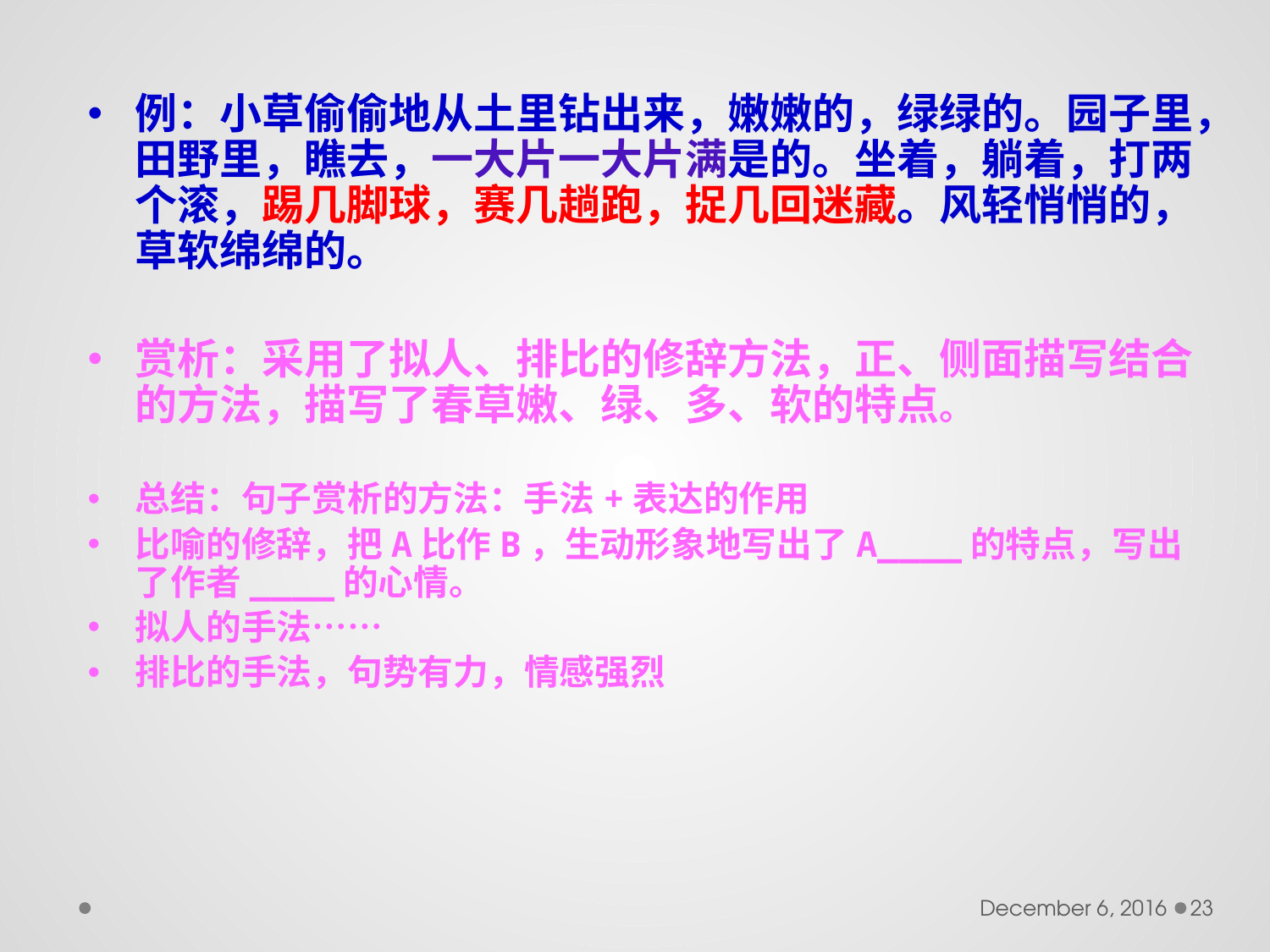

例：小草偷偷地从土里钻出来，嫩嫩的，绿绿的。园子里，田野里，瞧去，一大片一大片满是的。坐着，躺着，打两个滚，踢几脚球，赛几趟跑，捉几回迷藏。风轻悄悄的，草软绵绵的。

赏析：采用了拟人、排比的修辞方法，正、侧面描写结合的方法，描写了春草嫩、绿、多、软的特点。

总结：句子赏析的方法：手法+表达的作用
比喻的修辞，把A比作B，生动形象地写出了A____的特点，写出了作者____的心情。
拟人的手法……
排比的手法，句势有力，情感强烈

December 6, 2016
23